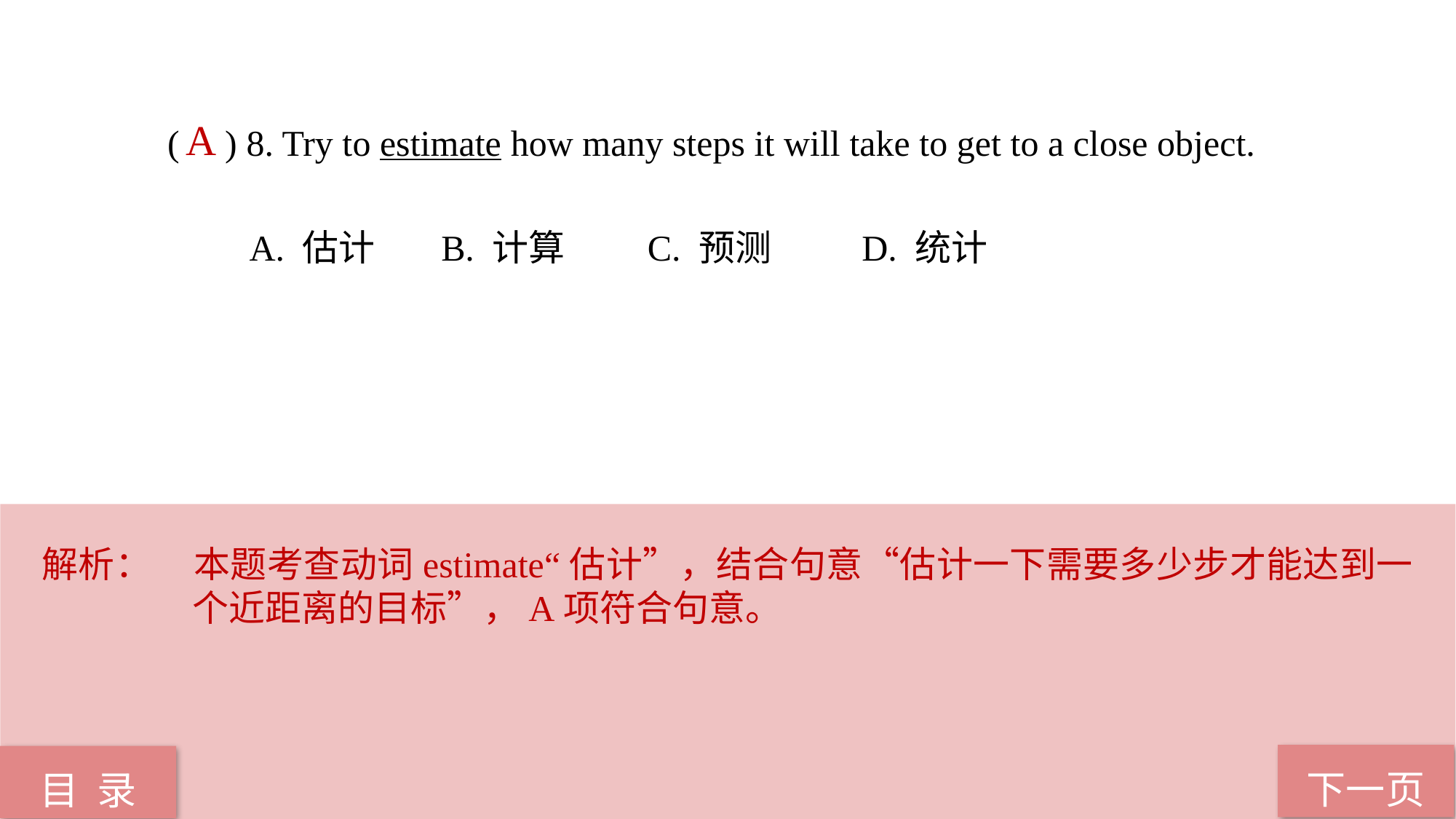

(     ) 8. Try to estimate how many steps it will take to get to a close object.

         A. 估计       B. 计算         C. 预测          D. 统计
A
解析：	本题考查动词estimate“估计”，结合句意“估计一下需要多少步才能达到一个近距离的目标”，A项符合句意。